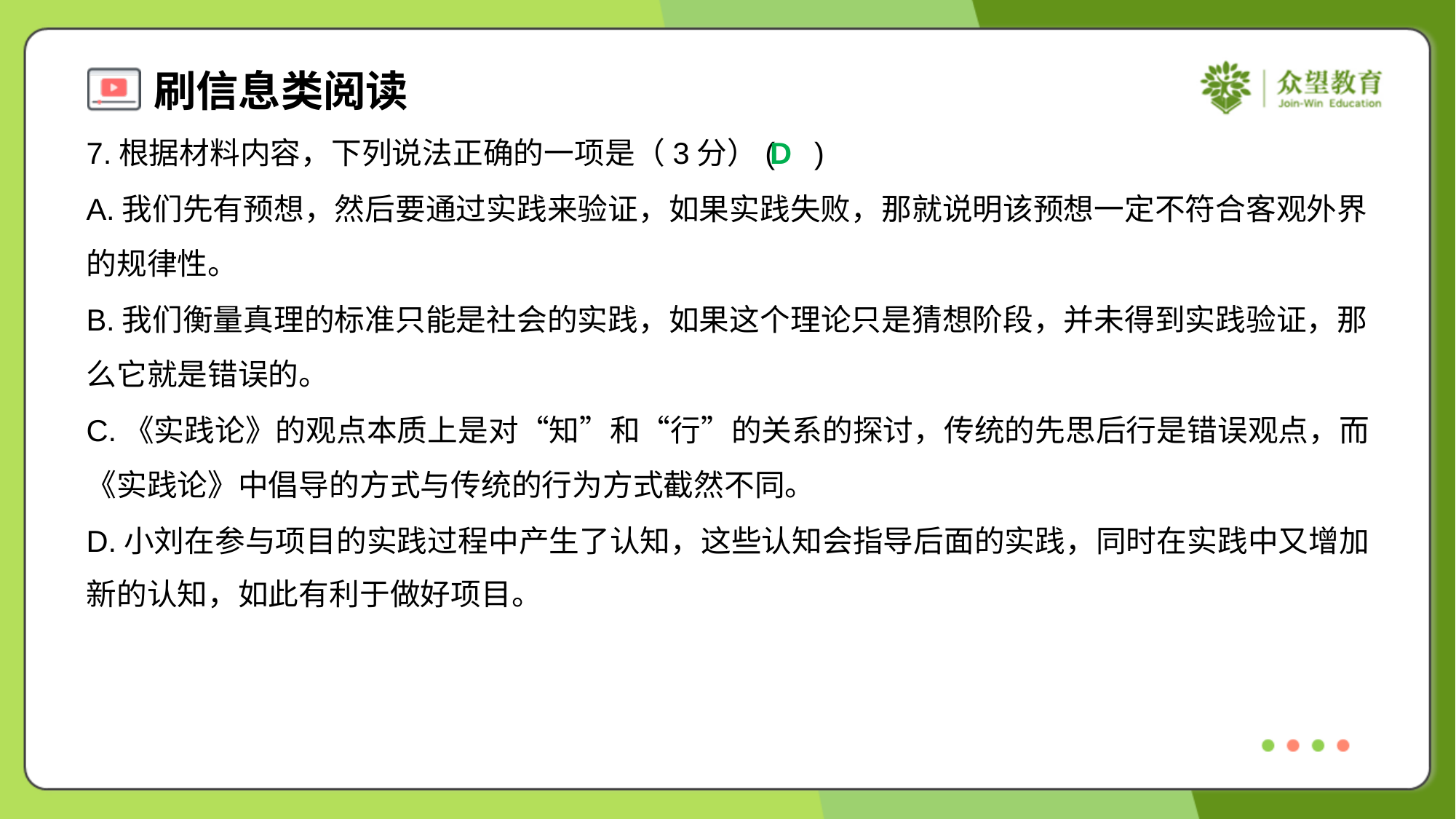

7.根据材料内容，下列说法正确的一项是（3分）(     )
D
A.我们先有预想，然后要通过实践来验证，如果实践失败，那就说明该预想一定不符合客观外界
的规律性。
B.我们衡量真理的标准只能是社会的实践，如果这个理论只是猜想阶段，并未得到实践验证，那
么它就是错误的。
C.《实践论》的观点本质上是对“知”和“行”的关系的探讨，传统的先思后行是错误观点，而
《实践论》中倡导的方式与传统的行为方式截然不同。
D.小刘在参与项目的实践过程中产生了认知，这些认知会指导后面的实践，同时在实践中又增加
新的认知，如此有利于做好项目。